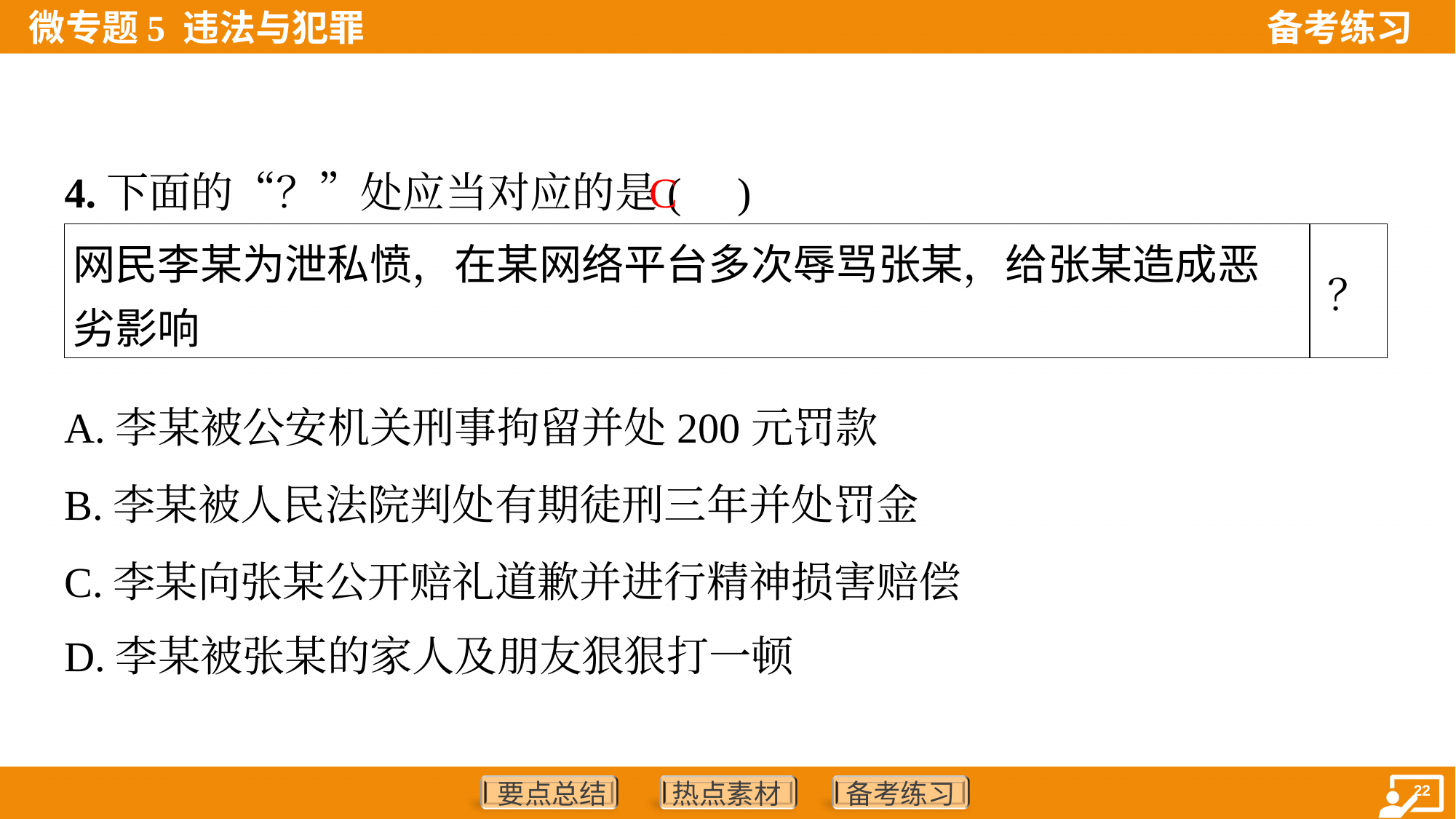

C
4.下面的“？”处应当对应的是(     )
| 网民李某为泄私愤，在某网络平台多次辱骂张某，给张某造成恶 劣影响 | ？ |
| --- | --- |
A.李某被公安机关刑事拘留并处200元罚款
B.李某被人民法院判处有期徒刑三年并处罚金
C.李某向张某公开赔礼道歉并进行精神损害赔偿
D.李某被张某的家人及朋友狠狠打一顿